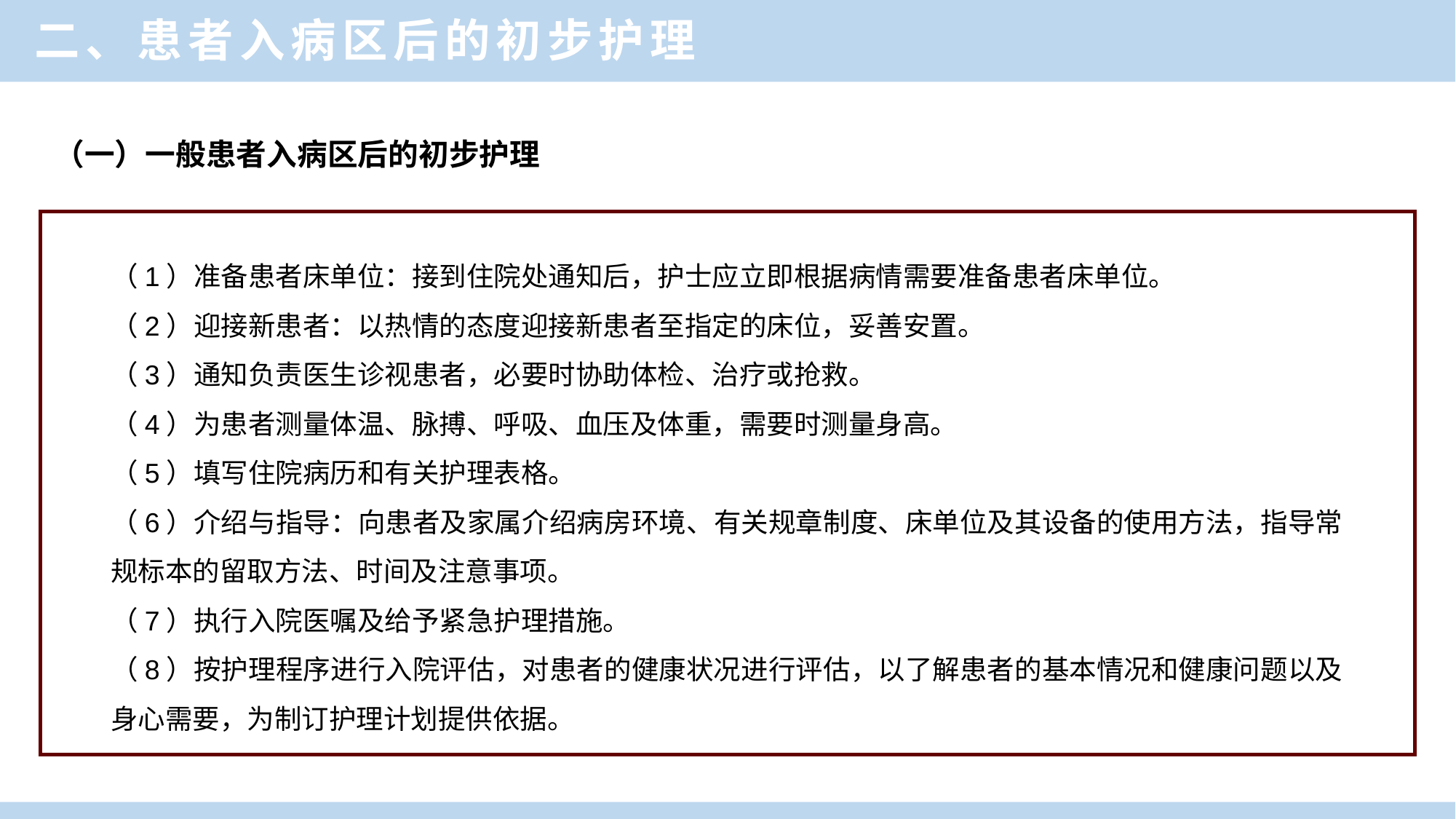

二、患者入病区后的初步护理
（一）一般患者入病区后的初步护理

（1）准备患者床单位：接到住院处通知后，护士应立即根据病情需要准备患者床单位。
（2）迎接新患者：以热情的态度迎接新患者至指定的床位，妥善安置。
（3）通知负责医生诊视患者，必要时协助体检、治疗或抢救。
（4）为患者测量体温、脉搏、呼吸、血压及体重，需要时测量身高。
（5）填写住院病历和有关护理表格。
（6）介绍与指导：向患者及家属介绍病房环境、有关规章制度、床单位及其设备的使用方法，指导常规标本的留取方法、时间及注意事项。
（7）执行入院医嘱及给予紧急护理措施。
（8）按护理程序进行入院评估，对患者的健康状况进行评估，以了解患者的基本情况和健康问题以及身心需要，为制订护理计划提供依据。